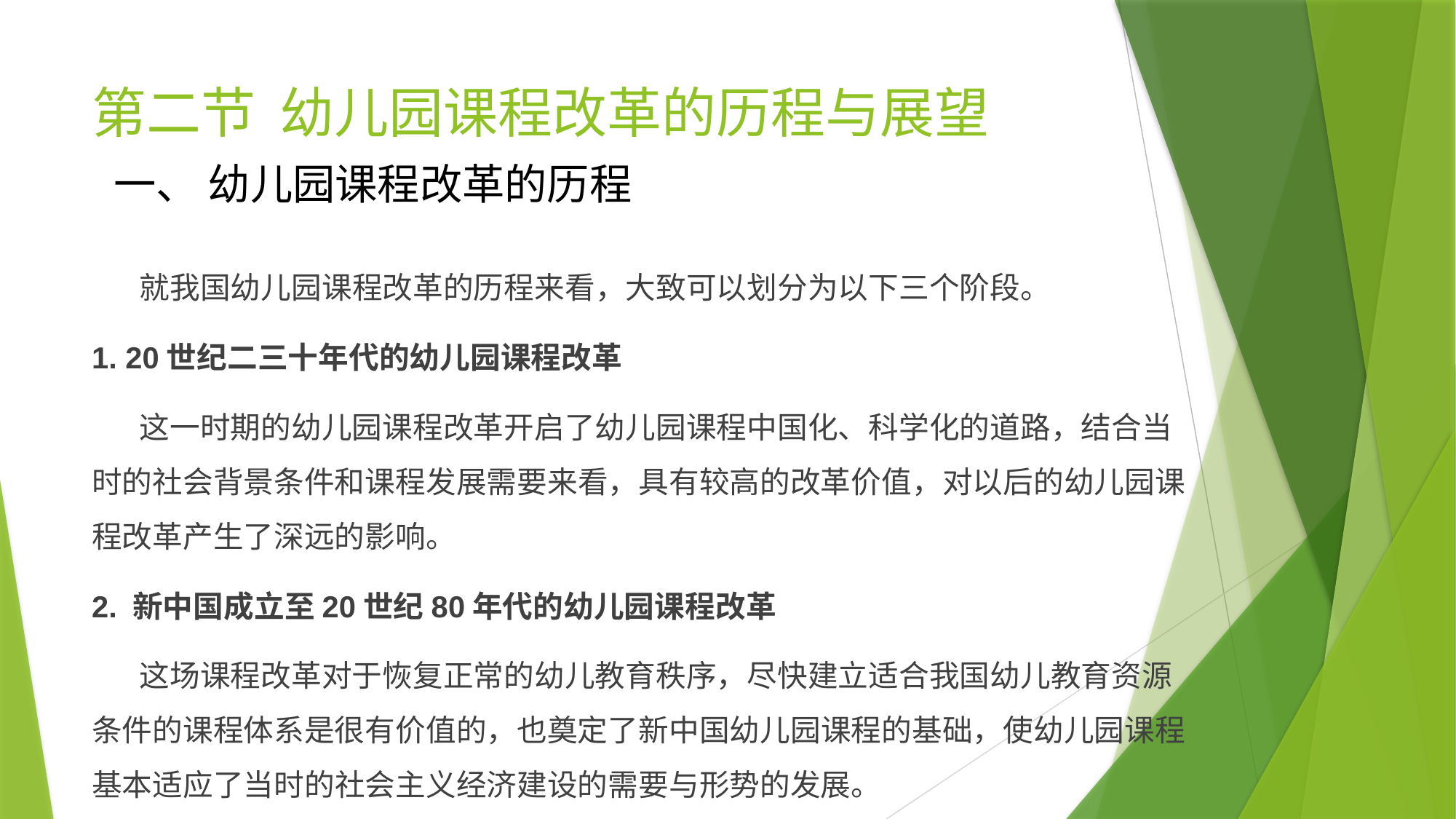

# 第二节  幼儿园课程改革的历程与展望
一、 幼儿园课程改革的历程
      就我国幼儿园课程改革的历程来看，大致可以划分为以下三个阶段。
1. 20世纪二三十年代的幼儿园课程改革
      这一时期的幼儿园课程改革开启了幼儿园课程中国化、科学化的道路，结合当时的社会背景条件和课程发展需要来看，具有较高的改革价值，对以后的幼儿园课程改革产生了深远的影响。
2. 新中国成立至20世纪80年代的幼儿园课程改革
      这场课程改革对于恢复正常的幼儿教育秩序，尽快建立适合我国幼儿教育资源条件的课程体系是很有价值的，也奠定了新中国幼儿园课程的基础，使幼儿园课程基本适应了当时的社会主义经济建设的需要与形势的发展。